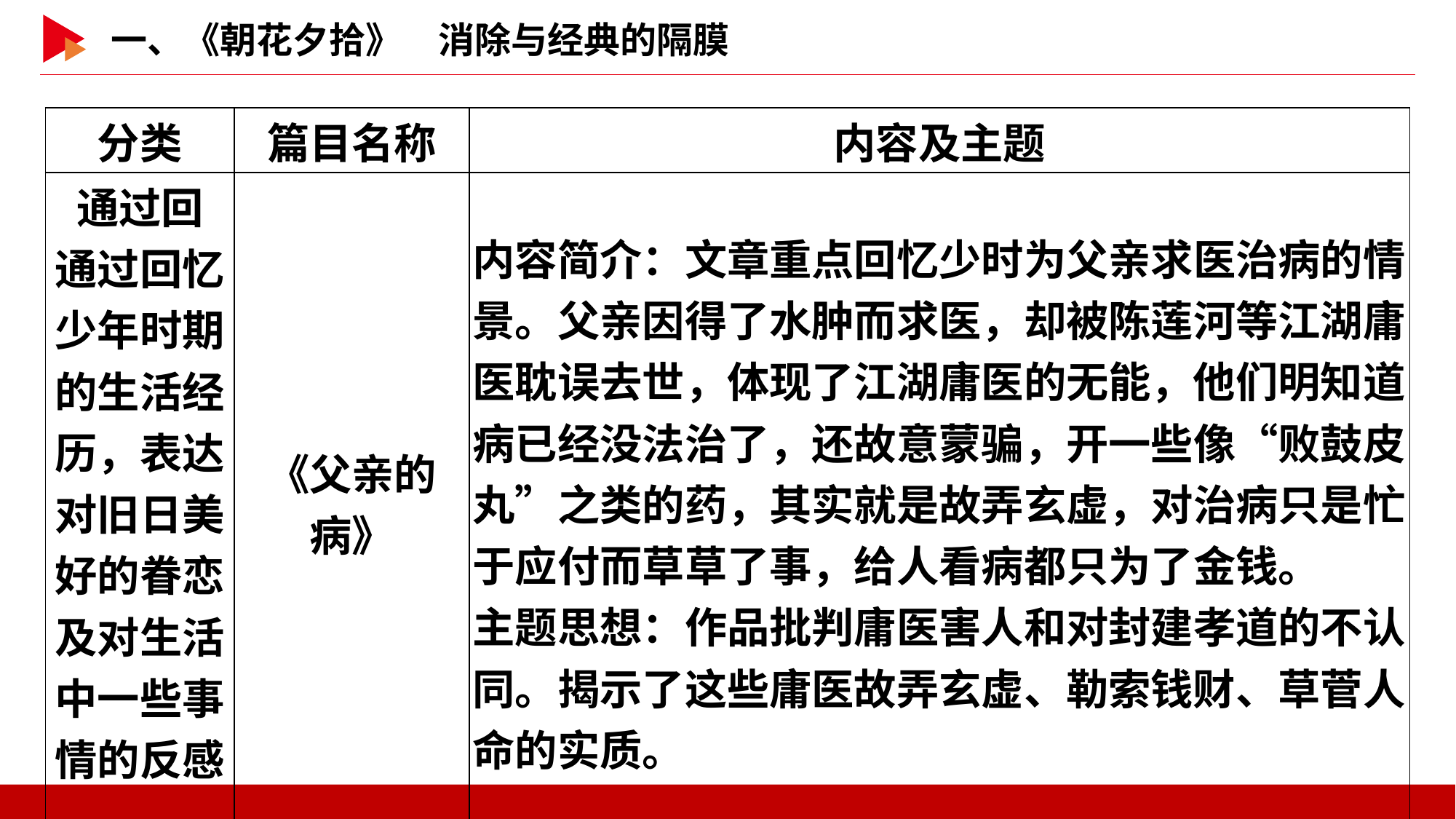

| 分类 | 篇目名称 | 内容及主题 |
| --- | --- | --- |
| 通过回 通过回忆少年时期的生活经历，表达对旧日美好的眷恋及对生活中一些事情的反感 | 《父亲的病》 | 内容简介：文章重点回忆少时为父亲求医治病的情景。父亲因得了水肿而求医，却被陈莲河等江湖庸医耽误去世，体现了江湖庸医的无能，他们明知道病已经没法治了，还故意蒙骗，开一些像“败鼓皮丸”之类的药，其实就是故弄玄虚，对治病只是忙于应付而草草了事，给人看病都只为了金钱。 主题思想：作品批判庸医害人和对封建孝道的不认同。揭示了这些庸医故弄玄虚、勒索钱财、草菅人命的实质。 |